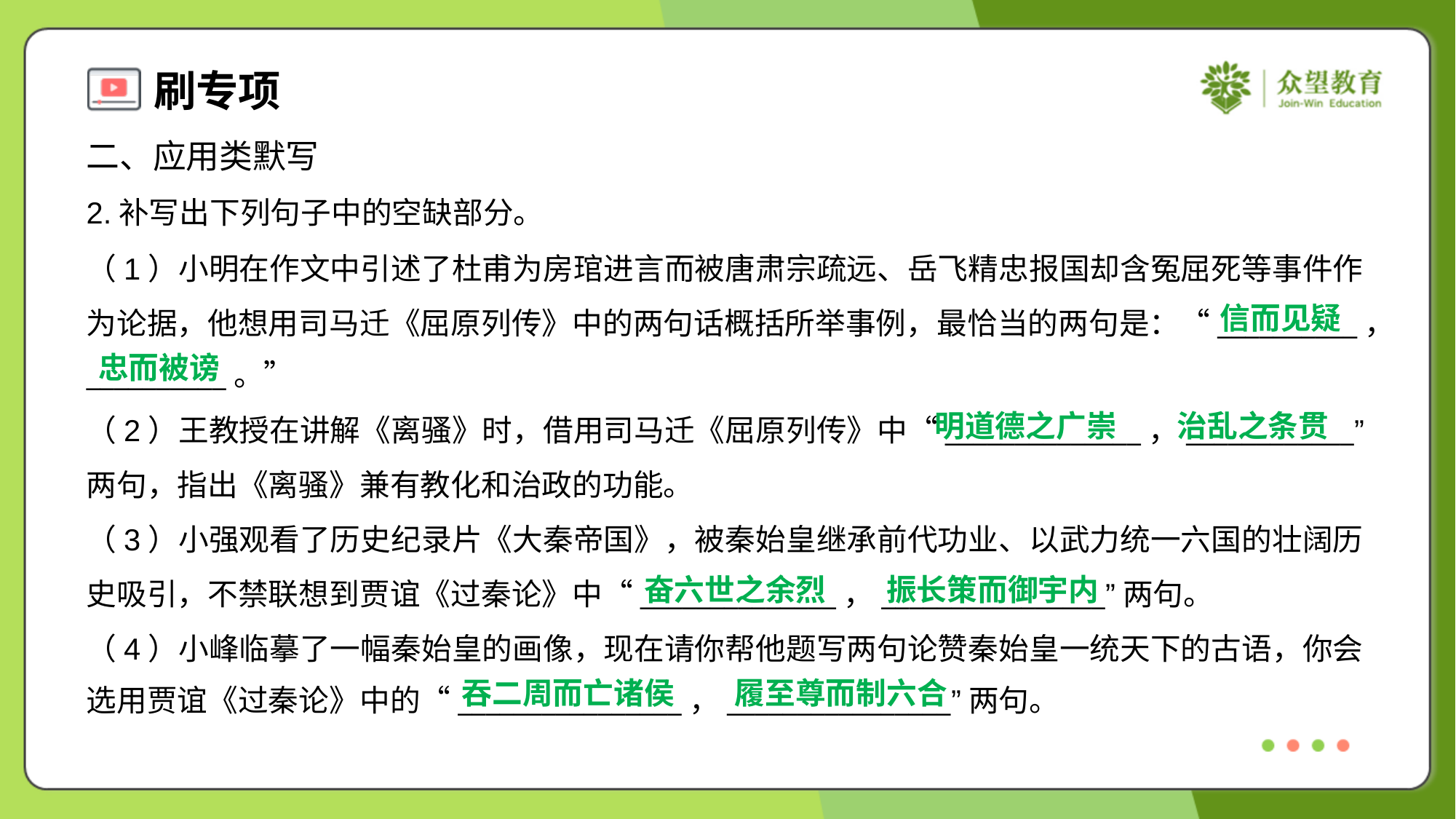

二、应用类默写
2.补写出下列句子中的空缺部分。
（1）小明在作文中引述了杜甫为房琯进言而被唐肃宗疏远、岳飞精忠报国却含冤屈死等事件作
为论据，他想用司马迁《屈原列传》中的两句话概括所举事例，最恰当的两句是：“__________，
__________。”
信而见疑
忠而被谤
明道德之广崇
治乱之条贯
（2）王教授在讲解《离骚》时，借用司马迁《屈原列传》中“______________，____________”
两句，指出《离骚》兼有教化和治政的功能。
（3）小强观看了历史纪录片《大秦帝国》，被秦始皇继承前代功业、以武力统一六国的壮阔历
史吸引，不禁联想到贾谊《过秦论》中“______________，________________”两句。
（4）小峰临摹了一幅秦始皇的画像，现在请你帮他题写两句论赞秦始皇一统天下的古语，你会
选用贾谊《过秦论》中的“________________，________________”两句。
奋六世之余烈
振长策而御宇内
吞二周而亡诸侯
履至尊而制六合